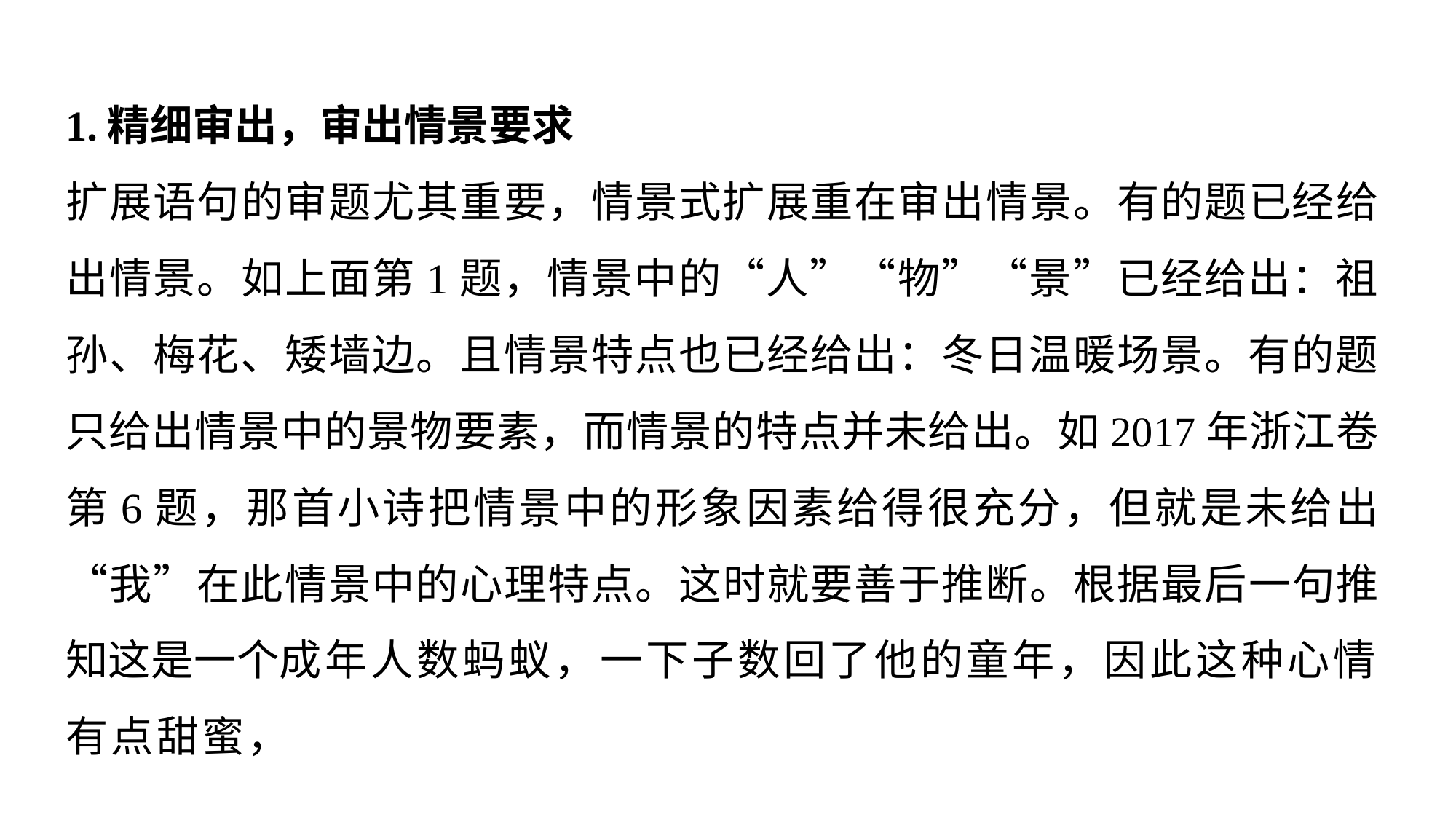

1.精细审出，审出情景要求
扩展语句的审题尤其重要，情景式扩展重在审出情景。有的题已经给出情景。如上面第1题，情景中的“人”“物”“景”已经给出：祖孙、梅花、矮墙边。且情景特点也已经给出：冬日温暖场景。有的题只给出情景中的景物要素，而情景的特点并未给出。如2017年浙江卷第6题，那首小诗把情景中的形象因素给得很充分，但就是未给出“我”在此情景中的心理特点。这时就要善于推断。根据最后一句推知这是一个成年人数蚂蚁，一下子数回了他的童年，因此这种心情有点甜蜜，